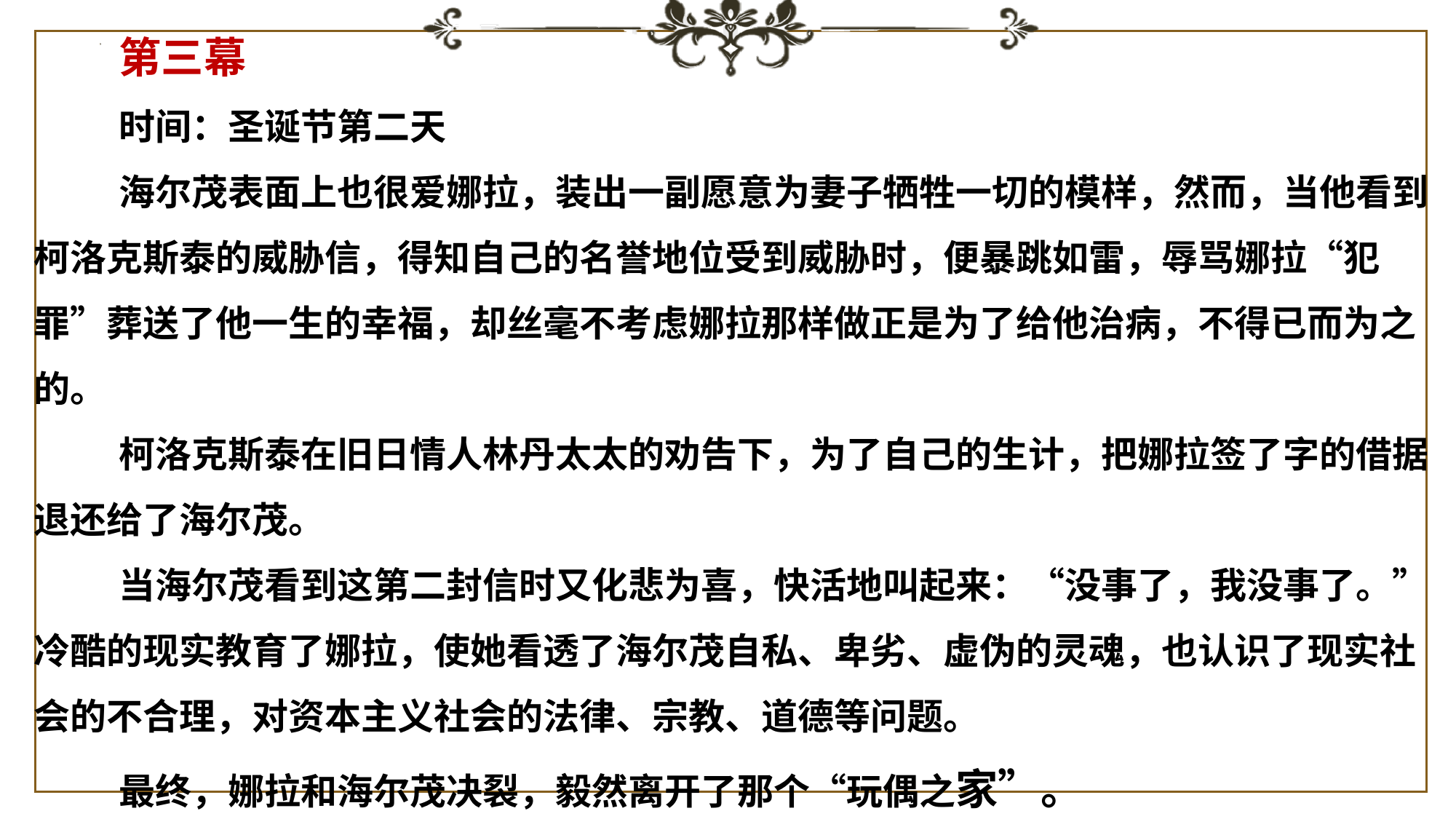

第三幕
时间：圣诞节第二天
海尔茂表面上也很爱娜拉，装出一副愿意为妻子牺牲一切的模样，然而，当他看到柯洛克斯泰的威胁信，得知自己的名誉地位受到威胁时，便暴跳如雷，辱骂娜拉“犯罪”葬送了他一生的幸福，却丝毫不考虑娜拉那样做正是为了给他治病，不得已而为之的。
柯洛克斯泰在旧日情人林丹太太的劝告下，为了自己的生计，把娜拉签了字的借据退还给了海尔茂。
当海尔茂看到这第二封信时又化悲为喜，快活地叫起来：“没事了，我没事了。” 冷酷的现实教育了娜拉，使她看透了海尔茂自私、卑劣、虚伪的灵魂，也认识了现实社会的不合理，对资本主义社会的法律、宗教、道德等问题。
最终，娜拉和海尔茂决裂，毅然离开了那个“玩偶之家”。